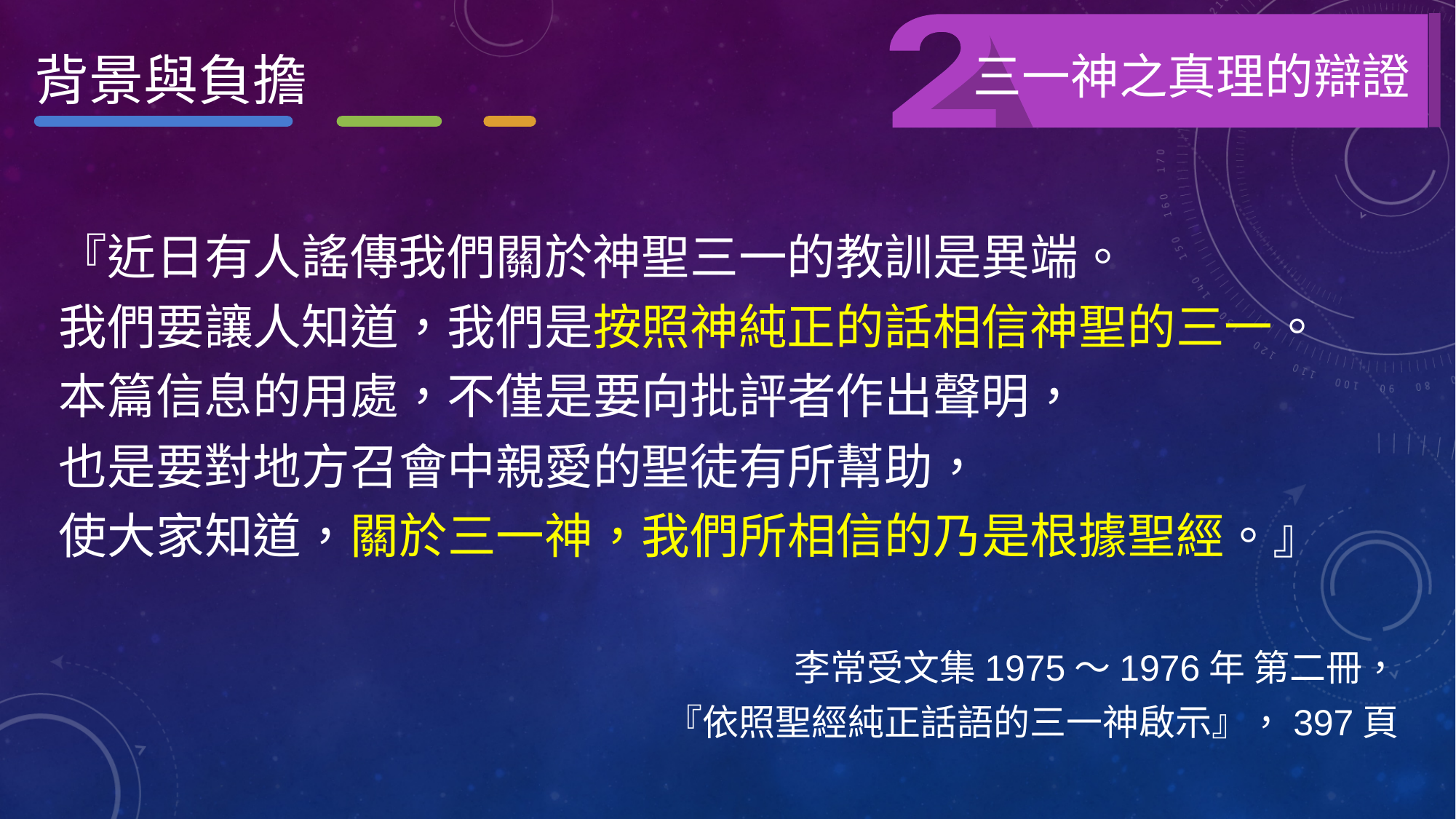

三一神之真理的辯證
背景與負擔

『近日有人謠傳我們關於神聖三一的教訓是異端。
我們要讓人知道，我們是按照神純正的話相信神聖的三一。
本篇信息的用處，不僅是要向批評者作出聲明，
也是要對地方召會中親愛的聖徒有所幫助，
使大家知道，關於三一神，我們所相信的乃是根據聖經。』

李常受文集1975～1976年 第二冊，
『依照聖經純正話語的三一神啟示』，397頁